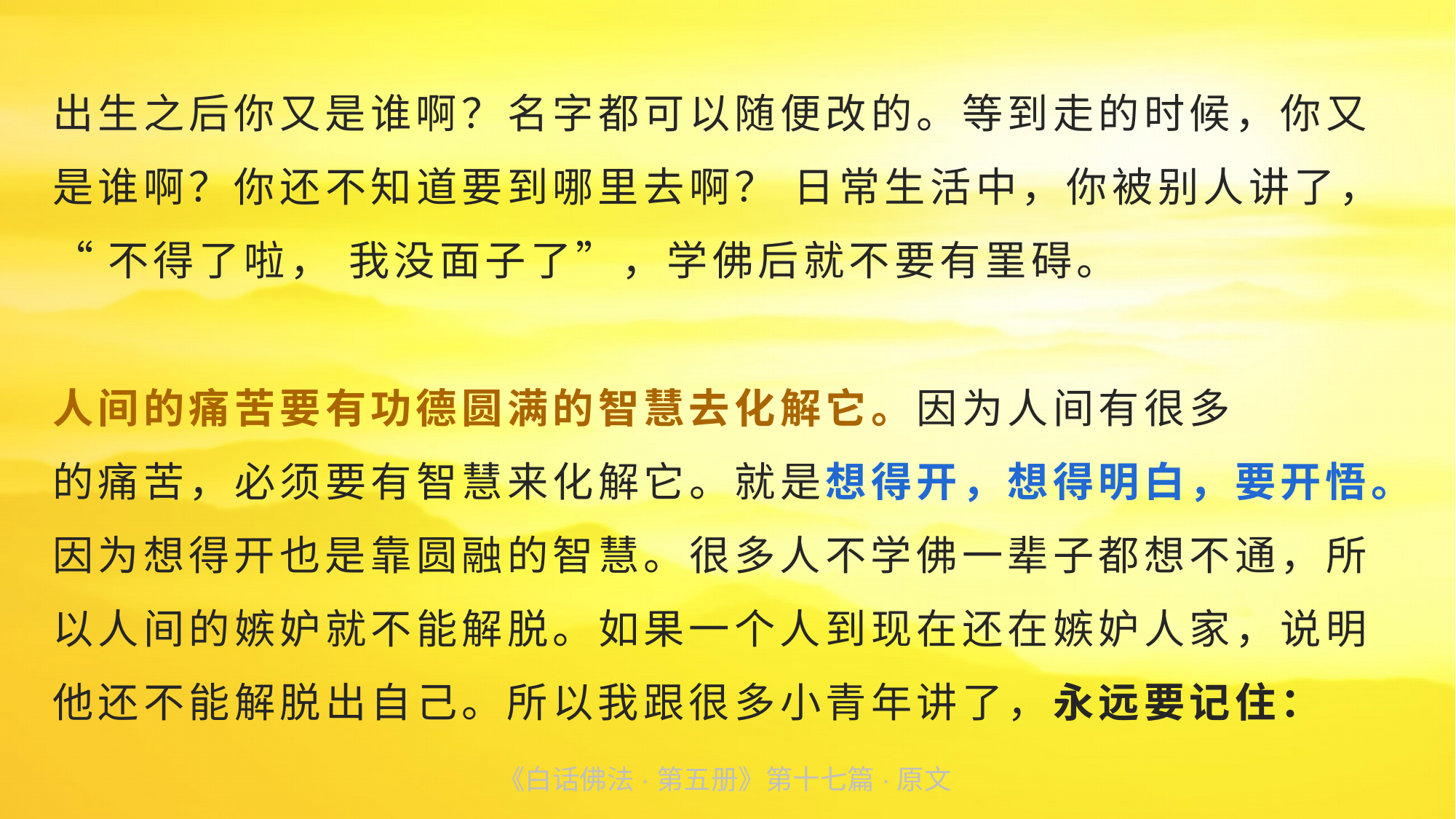

出生之后你又是谁啊？名字都可以随便改的。等到走的时候，你又是谁啊？你还不知道要到哪里去啊？ 日常生活中，你被别人讲了，
“不得了啦， 我没面子了”，学佛后就不要有罣碍。

人间的痛苦要有功德圆满的智慧去化解它。因为人间有很多
的痛苦，必须要有智慧来化解它。就是想得开，想得明白，要开悟。因为想得开也是靠圆融的智慧。很多人不学佛一辈子都想不通，所以人间的嫉妒就不能解脱。如果一个人到现在还在嫉妒人家，说明他还不能解脱出自己。所以我跟很多小青年讲了，永远要记住：
《白话佛法·第五册》第十七篇·原文